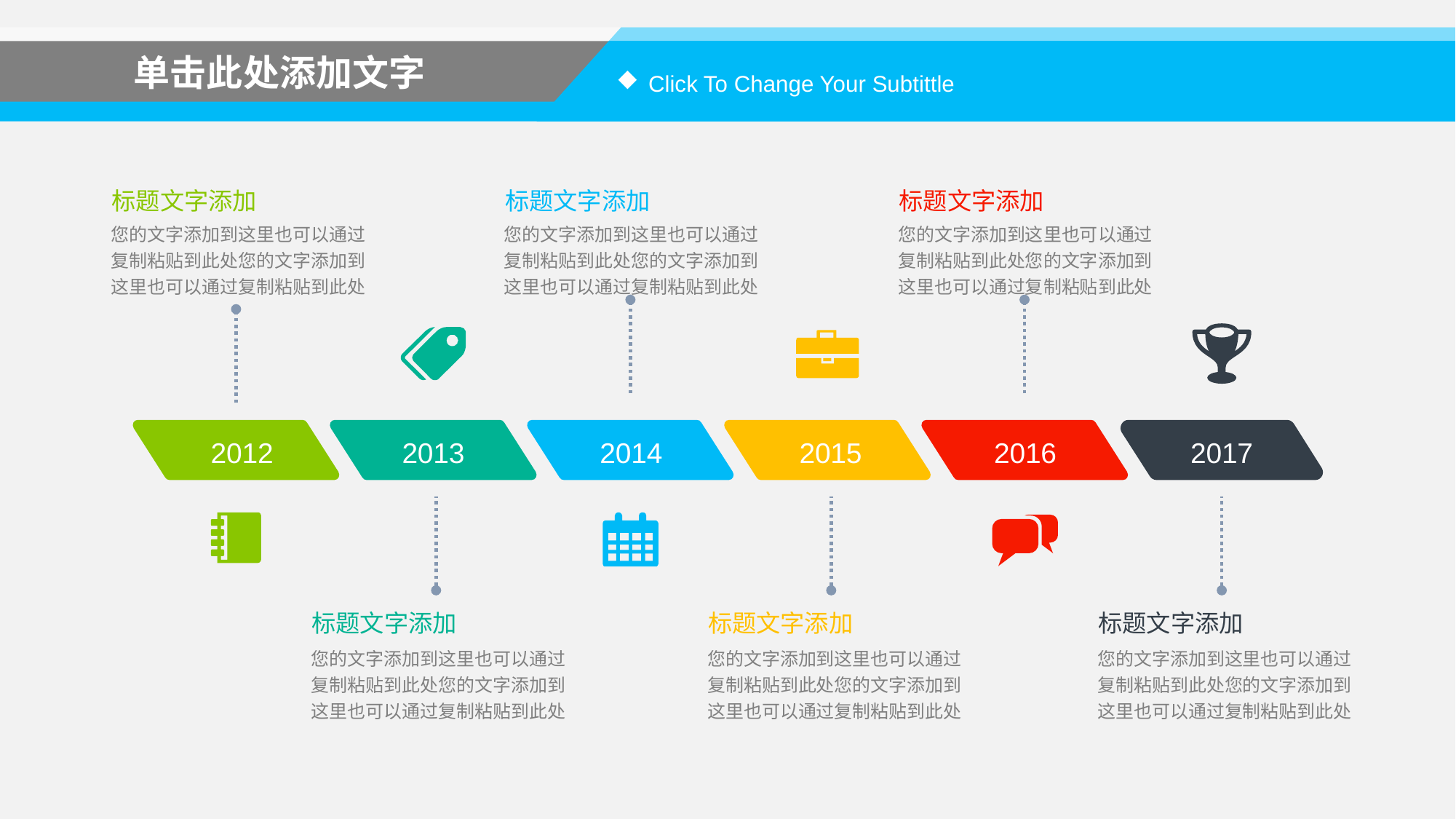

单击此处添加文字
Click To Change Your Subtittle
标题文字添加
标题文字添加
标题文字添加
您的文字添加到这里也可以通过复制粘贴到此处您的文字添加到这里也可以通过复制粘贴到此处
您的文字添加到这里也可以通过复制粘贴到此处您的文字添加到这里也可以通过复制粘贴到此处
您的文字添加到这里也可以通过复制粘贴到此处您的文字添加到这里也可以通过复制粘贴到此处

2012
2013
2014
2015
2016
2017

标题文字添加
标题文字添加
标题文字添加
您的文字添加到这里也可以通过复制粘贴到此处您的文字添加到这里也可以通过复制粘贴到此处
您的文字添加到这里也可以通过复制粘贴到此处您的文字添加到这里也可以通过复制粘贴到此处
您的文字添加到这里也可以通过复制粘贴到此处您的文字添加到这里也可以通过复制粘贴到此处